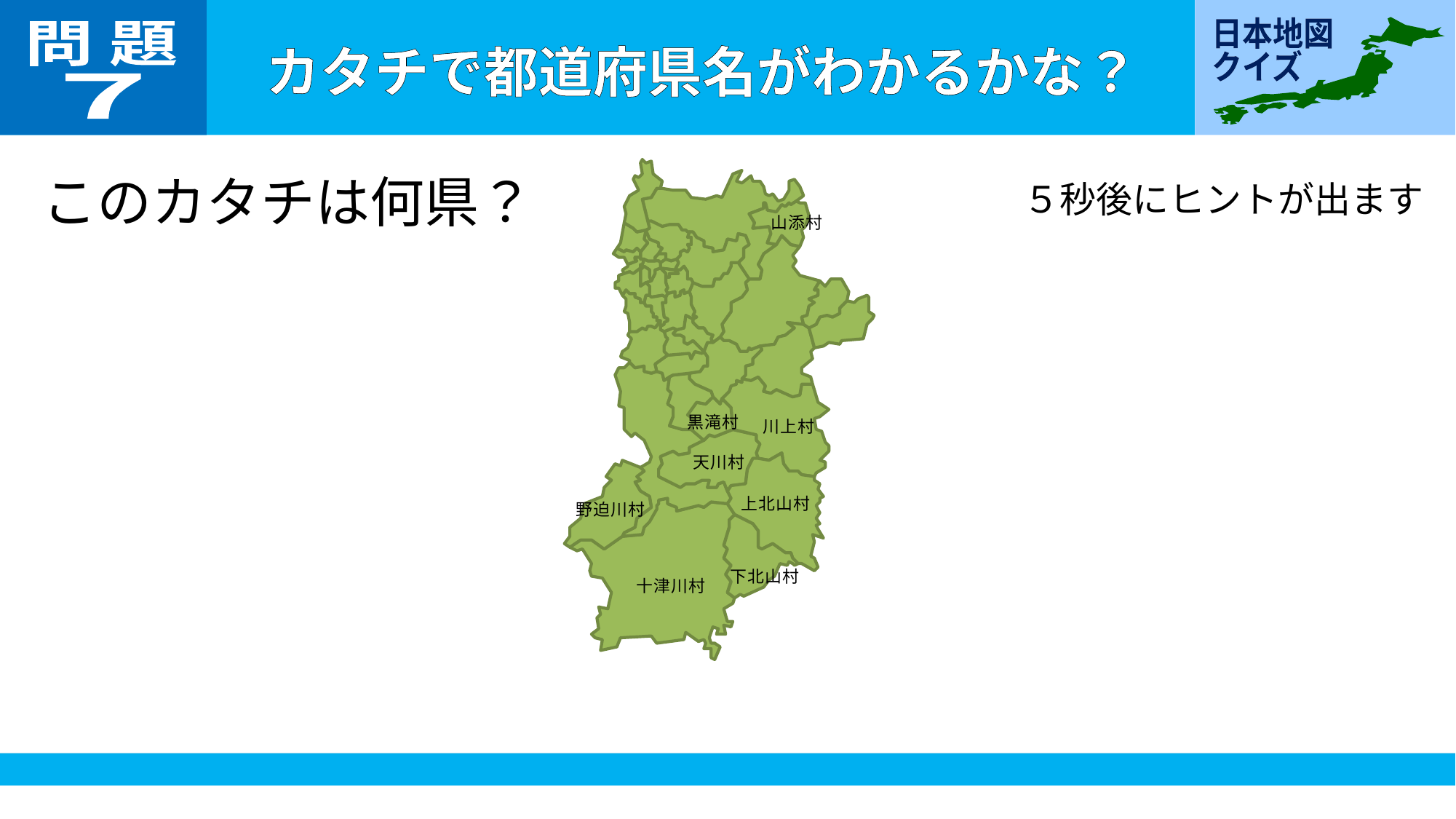

問 題
７

このカタチは何県？
５秒後にヒントが出ます
山添村
黒滝村
川上村
天川村
上北山村
野迫川村
下北山村
十津川村